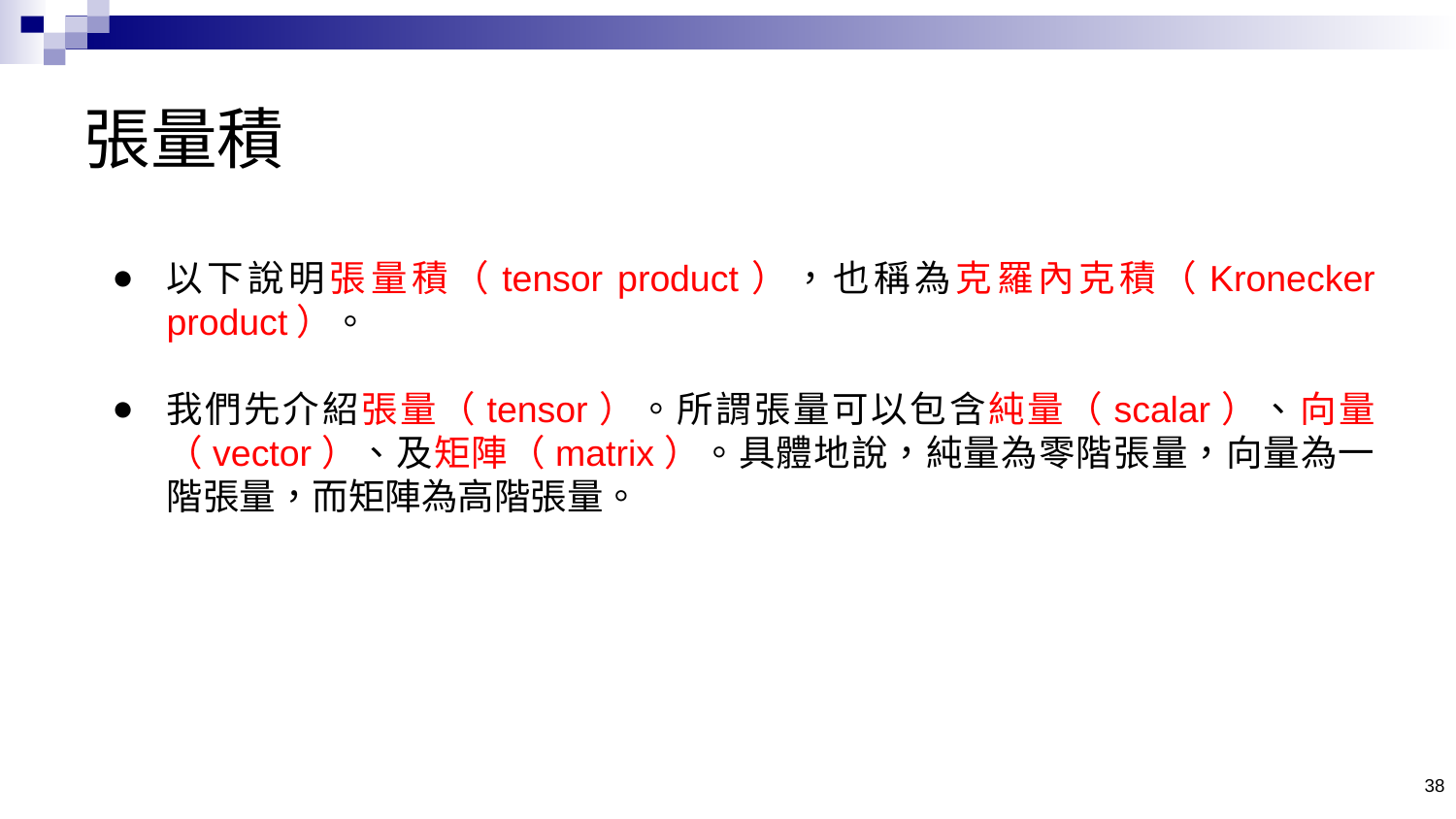

# 張量積
以下說明張量積（tensor product），也稱為克羅內克積（Kronecker product）。

我們先介紹張量（tensor）。所謂張量可以包含純量（scalar）、向量（vector）、及矩陣（matrix）。具體地說，純量為零階張量，向量為一階張量，而矩陣為高階張量。
38